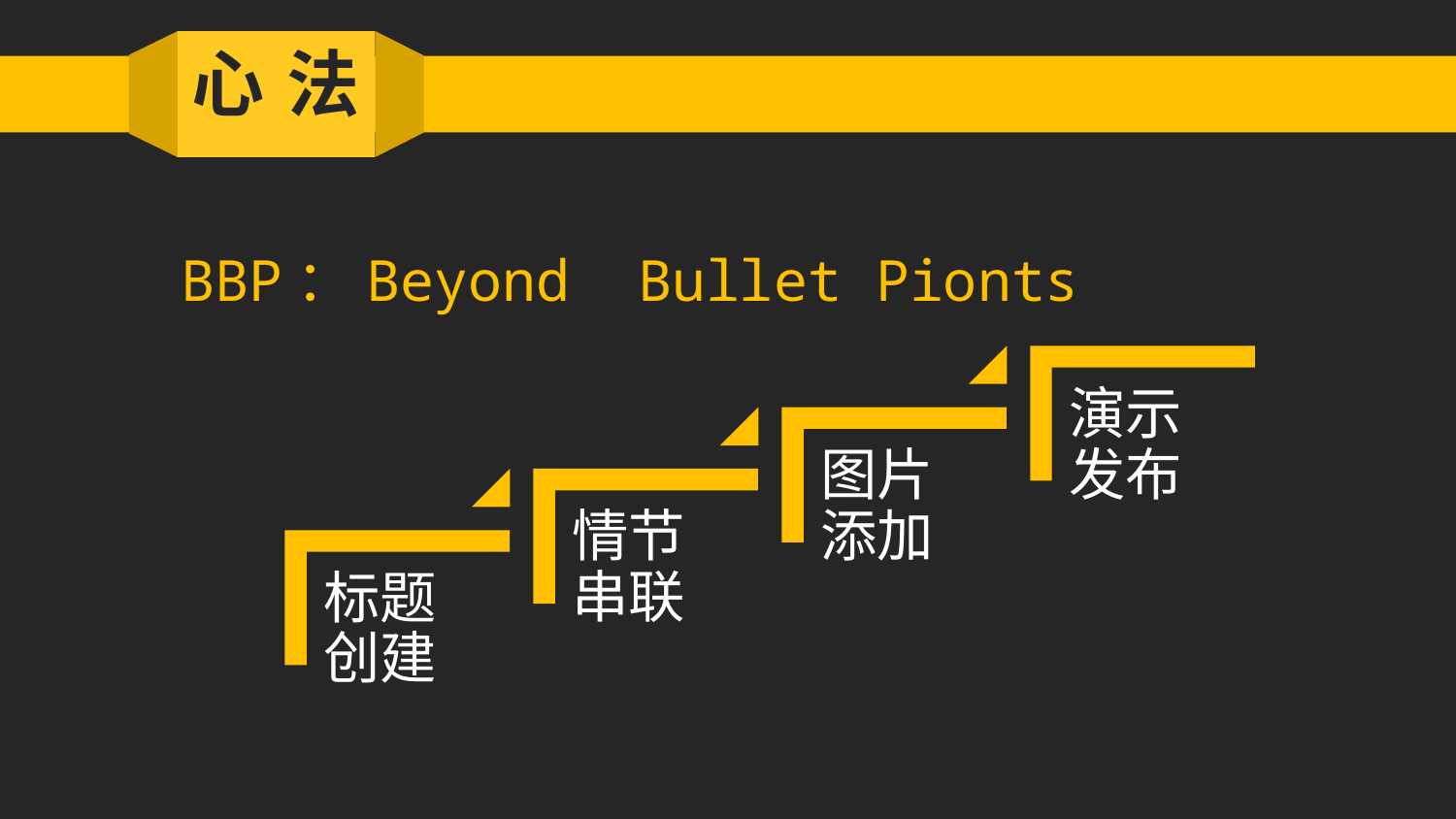

心  法

标题创建
情节串联
图片添加
演示发布
BBP：Beyond  Bullet Pionts